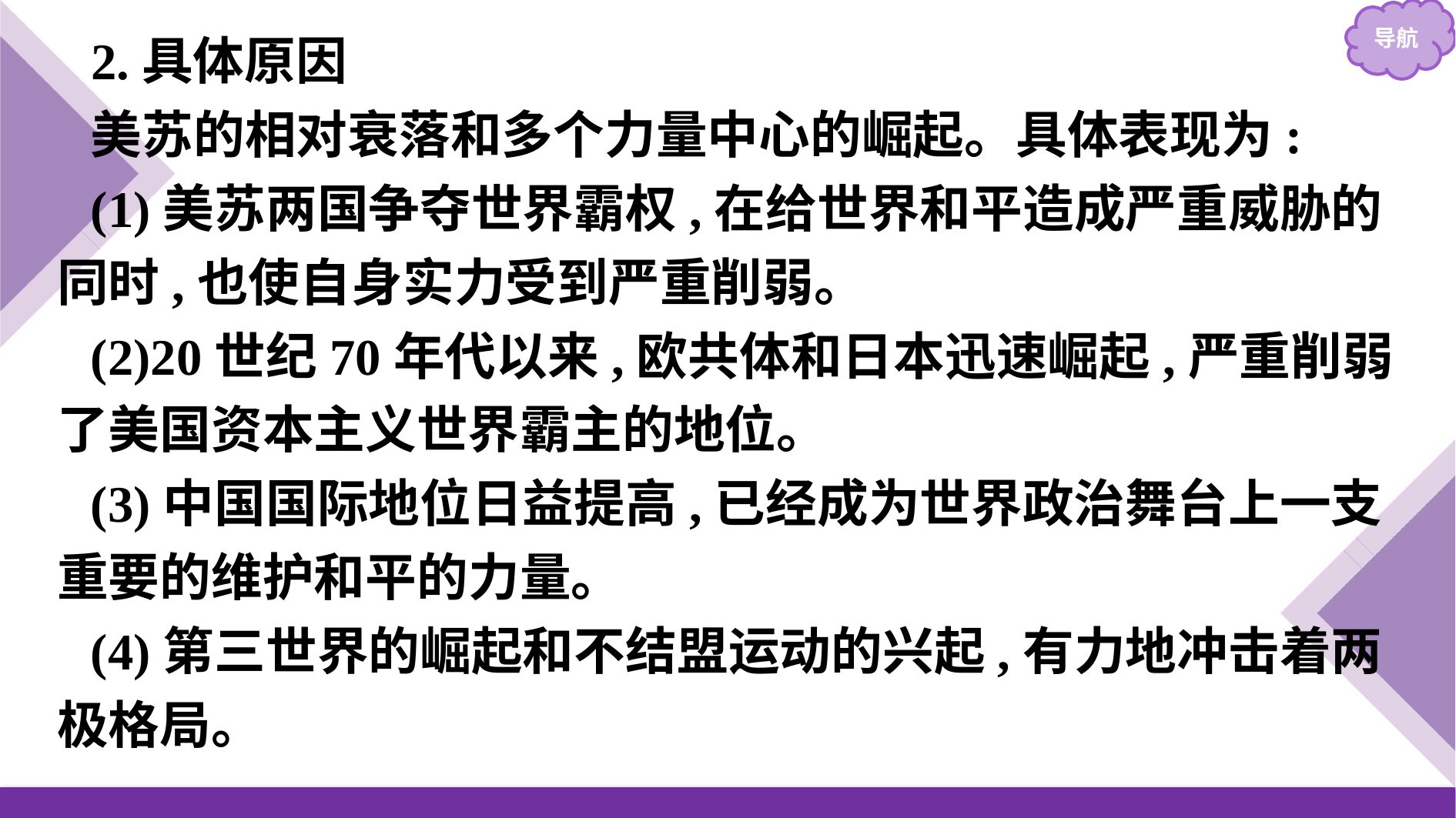

2.具体原因
美苏的相对衰落和多个力量中心的崛起。具体表现为:
(1)美苏两国争夺世界霸权,在给世界和平造成严重威胁的同时,也使自身实力受到严重削弱。
(2)20世纪70年代以来,欧共体和日本迅速崛起,严重削弱了美国资本主义世界霸主的地位。
(3)中国国际地位日益提高,已经成为世界政治舞台上一支重要的维护和平的力量。
(4)第三世界的崛起和不结盟运动的兴起,有力地冲击着两极格局。